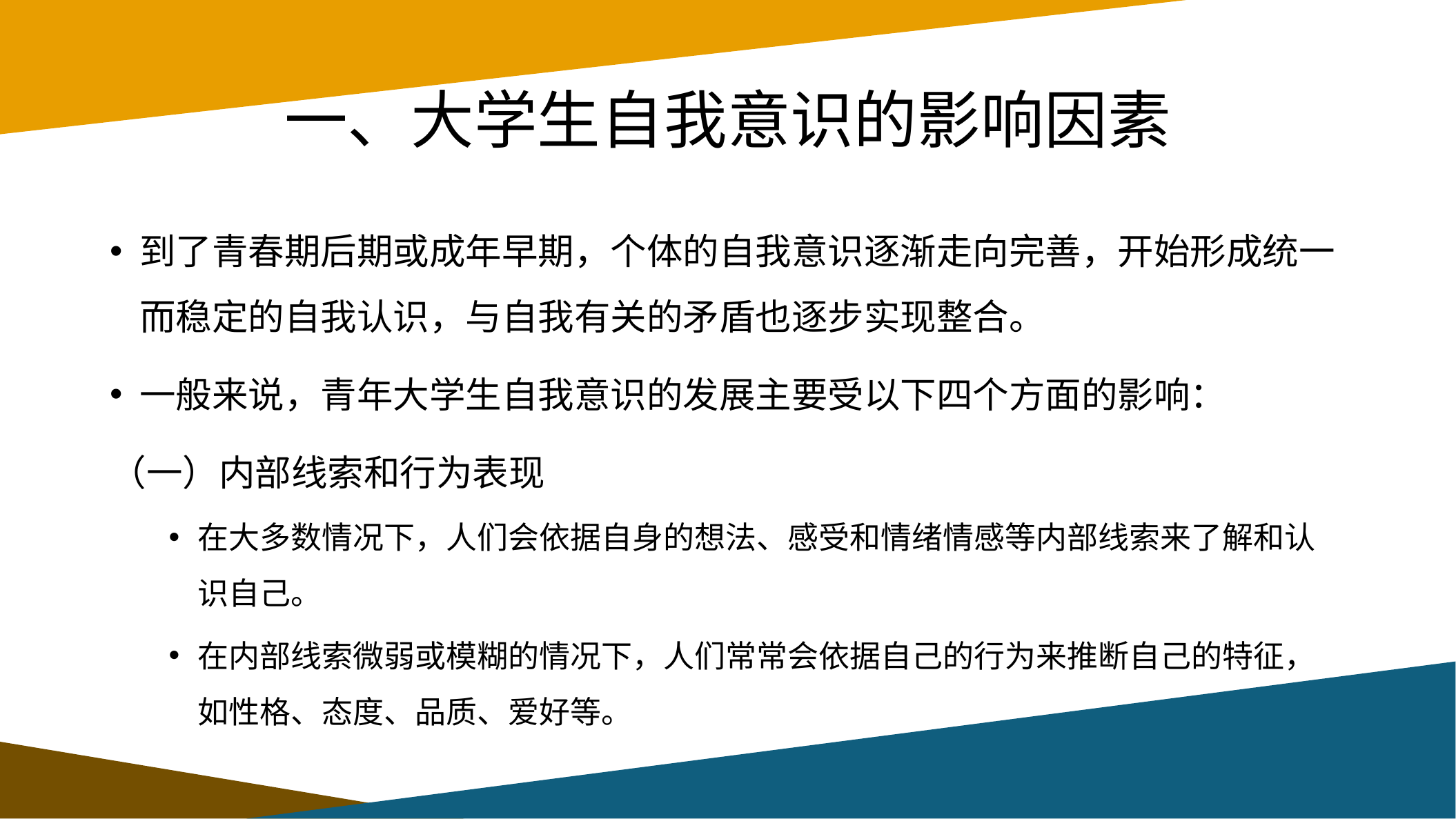

# 一、大学生自我意识的影响因素
到了青春期后期或成年早期，个体的自我意识逐渐走向完善，开始形成统一而稳定的自我认识，与自我有关的矛盾也逐步实现整合。
一般来说，青年大学生自我意识的发展主要受以下四个方面的影响：
（一）内部线索和行为表现
在大多数情况下，人们会依据自身的想法、感受和情绪情感等内部线索来了解和认识自己。
在内部线索微弱或模糊的情况下，人们常常会依据自己的行为来推断自己的特征，如性格、态度、品质、爱好等。